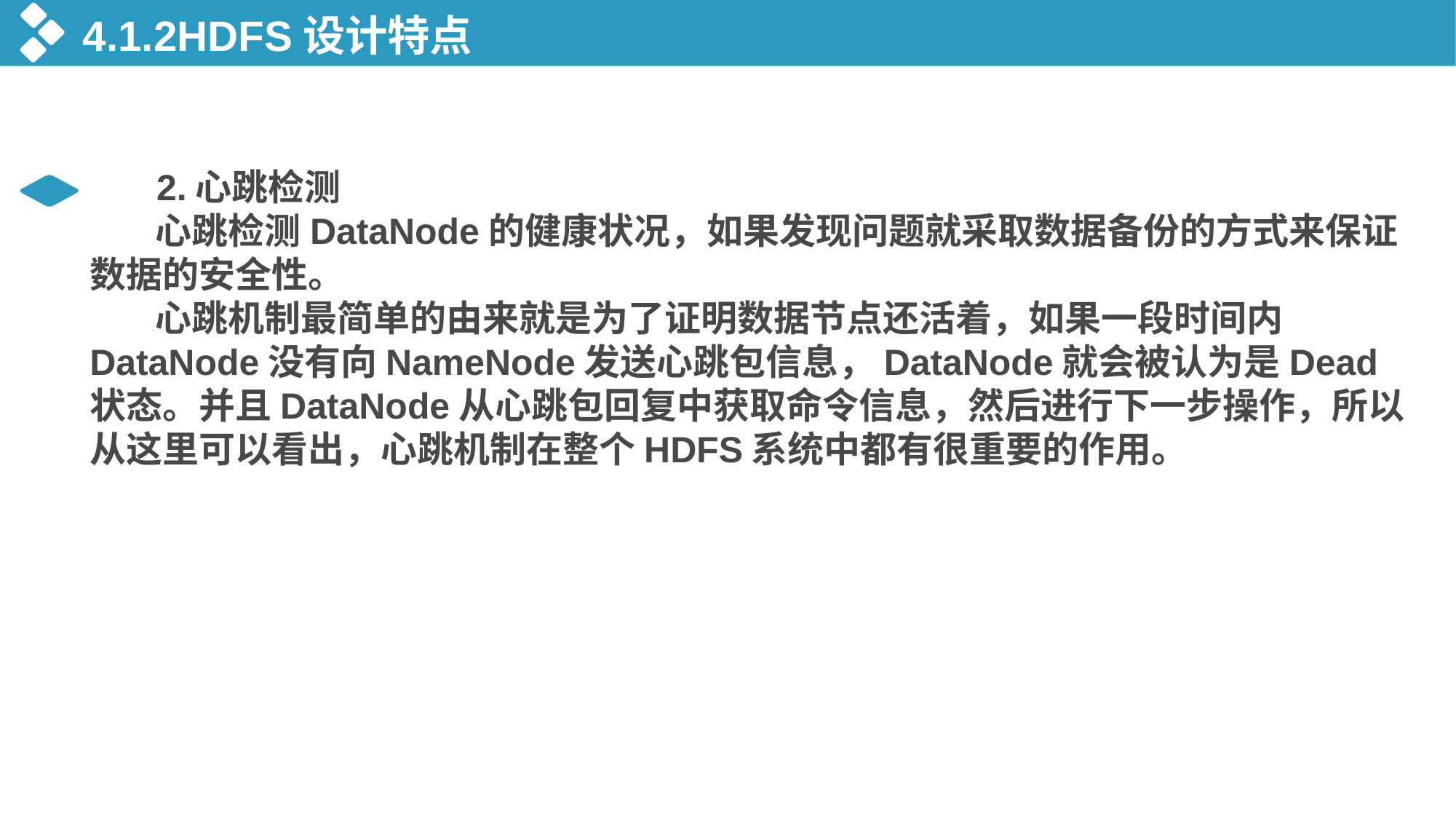

4.1.2HDFS设计特点
        2.心跳检测
       心跳检测DataNode的健康状况，如果发现问题就采取数据备份的方式来保证数据的安全性。
       心跳机制最简单的由来就是为了证明数据节点还活着，如果一段时间内DataNode没有向NameNode发送心跳包信息，DataNode就会被认为是Dead状态。并且DataNode从心跳包回复中获取命令信息，然后进行下一步操作，所以从这里可以看出，心跳机制在整个HDFS系统中都有很重要的作用。